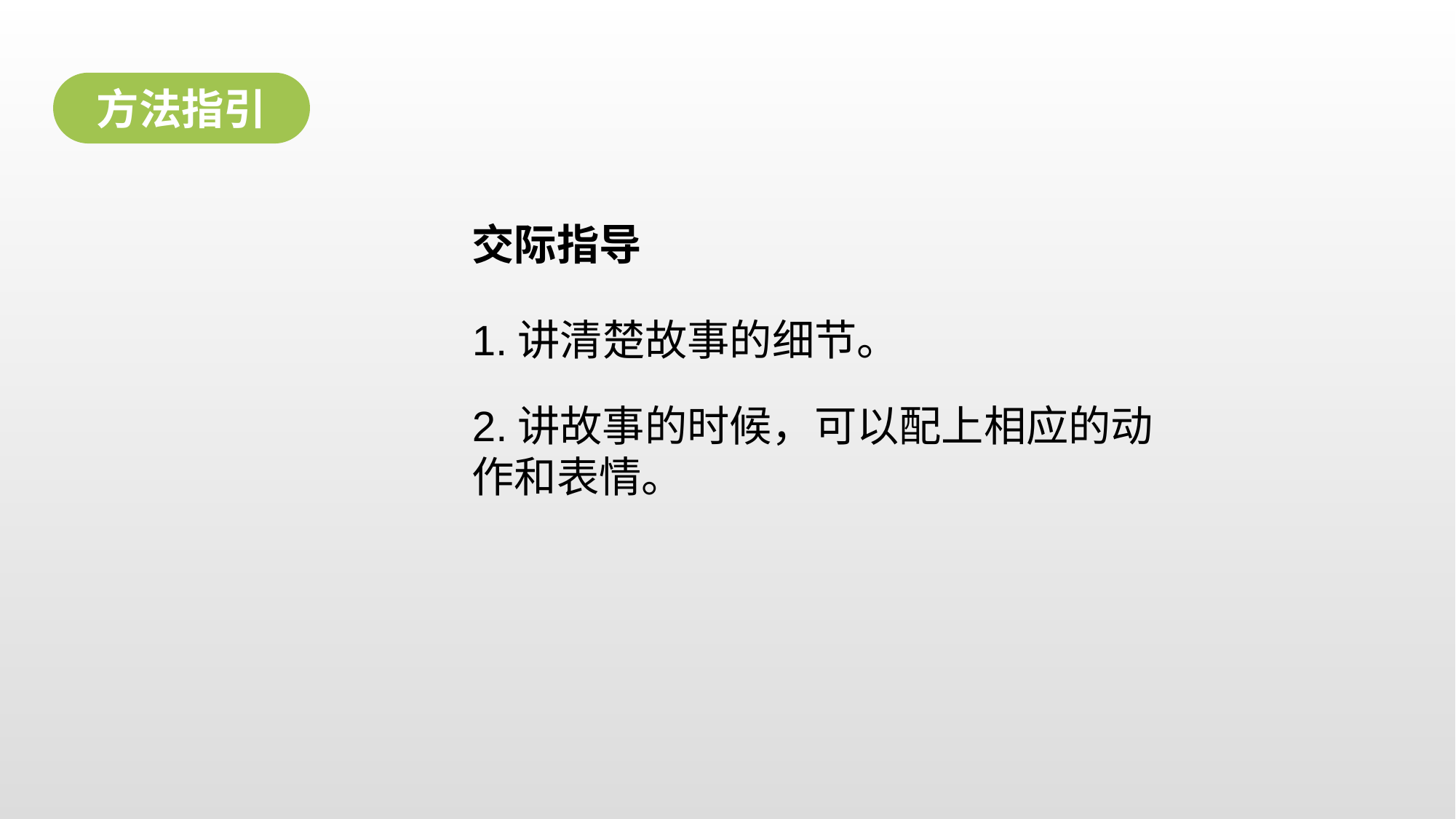

方法指引
交际指导
1.讲清楚故事的细节。
2.讲故事的时候，可以配上相应的动作和表情。